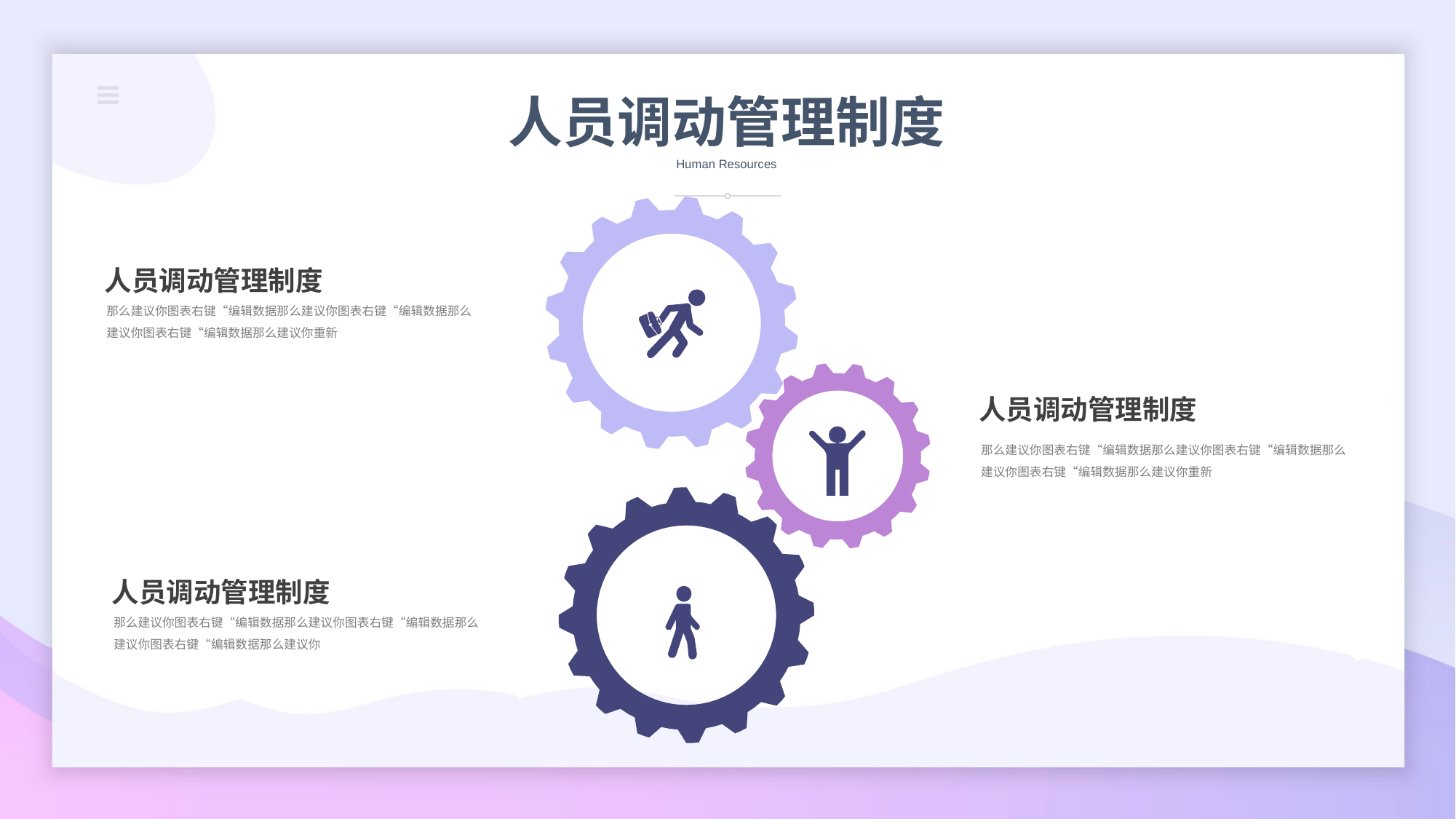

人员调动管理制度
Human Resources

人员调动管理制度

那么建议你图表右键“编辑数据那么建议你图表右键“编辑数据那么建议你图表右键“编辑数据那么建议你重新

人员调动管理制度

那么建议你图表右键“编辑数据那么建议你图表右键“编辑数据那么建议你图表右键“编辑数据那么建议你重新

人员调动管理制度

那么建议你图表右键“编辑数据那么建议你图表右键“编辑数据那么建议你图表右键“编辑数据那么建议你